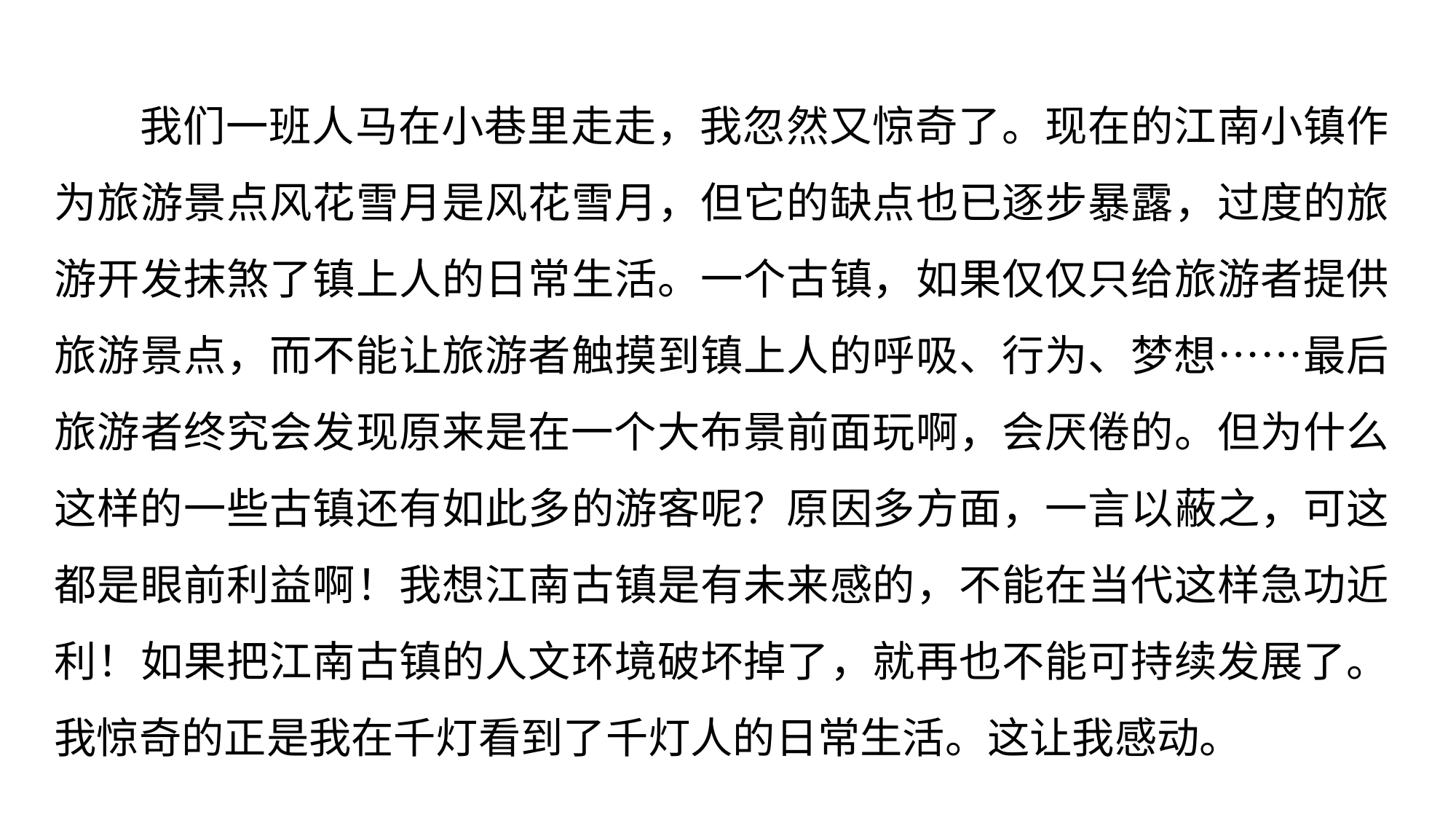

我们一班人马在小巷里走走，我忽然又惊奇了。现在的江南小镇作为旅游景点风花雪月是风花雪月，但它的缺点也已逐步暴露，过度的旅游开发抹煞了镇上人的日常生活。一个古镇，如果仅仅只给旅游者提供旅游景点，而不能让旅游者触摸到镇上人的呼吸、行为、梦想……最后旅游者终究会发现原来是在一个大布景前面玩啊，会厌倦的。但为什么这样的一些古镇还有如此多的游客呢？原因多方面，一言以蔽之，可这都是眼前利益啊！我想江南古镇是有未来感的，不能在当代这样急功近利！如果把江南古镇的人文环境破坏掉了，就再也不能可持续发展了。我惊奇的正是我在千灯看到了千灯人的日常生活。这让我感动。